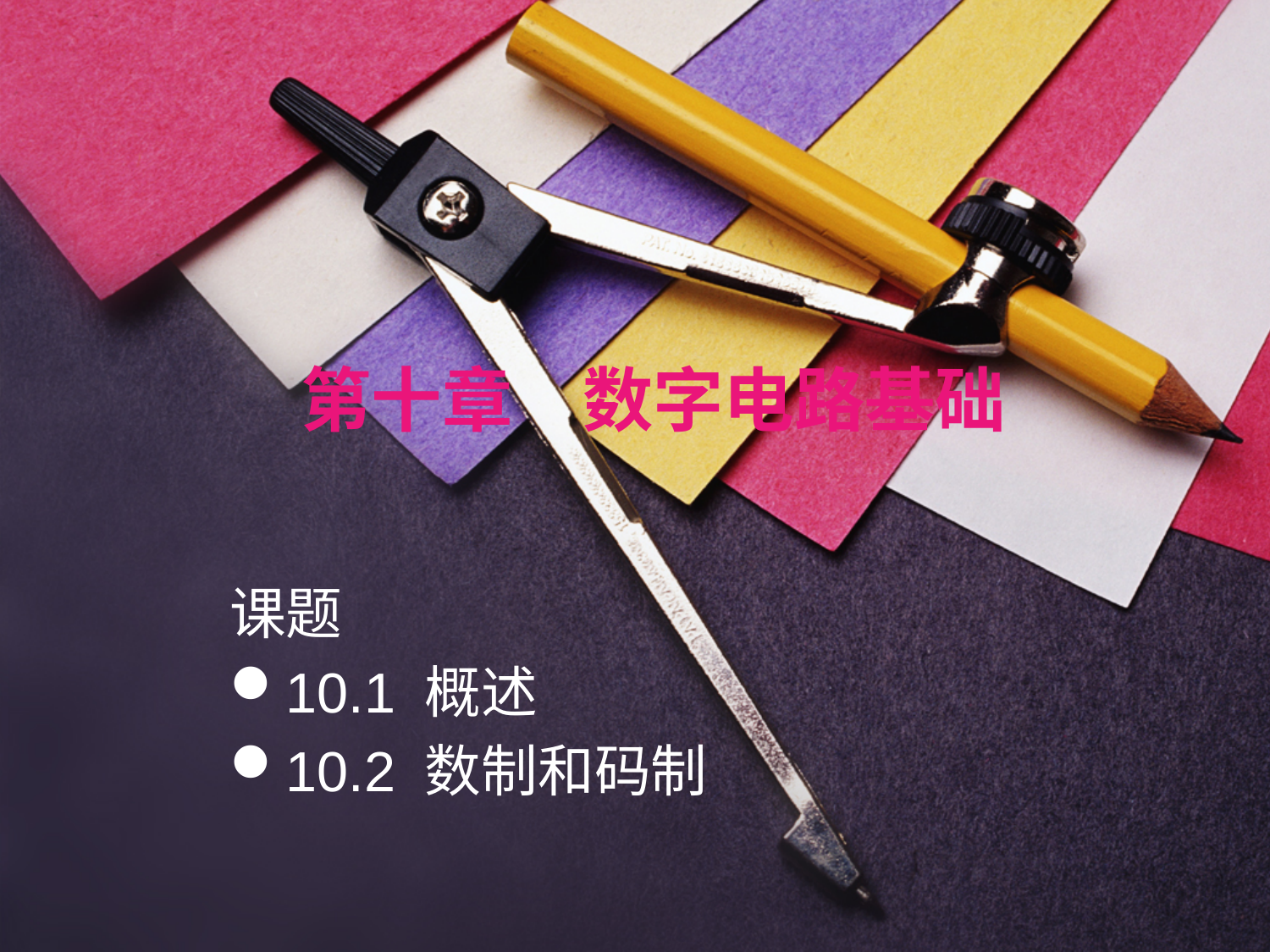

# 第十章　数字电路基础
课题
10.1 概述
10.2 数制和码制